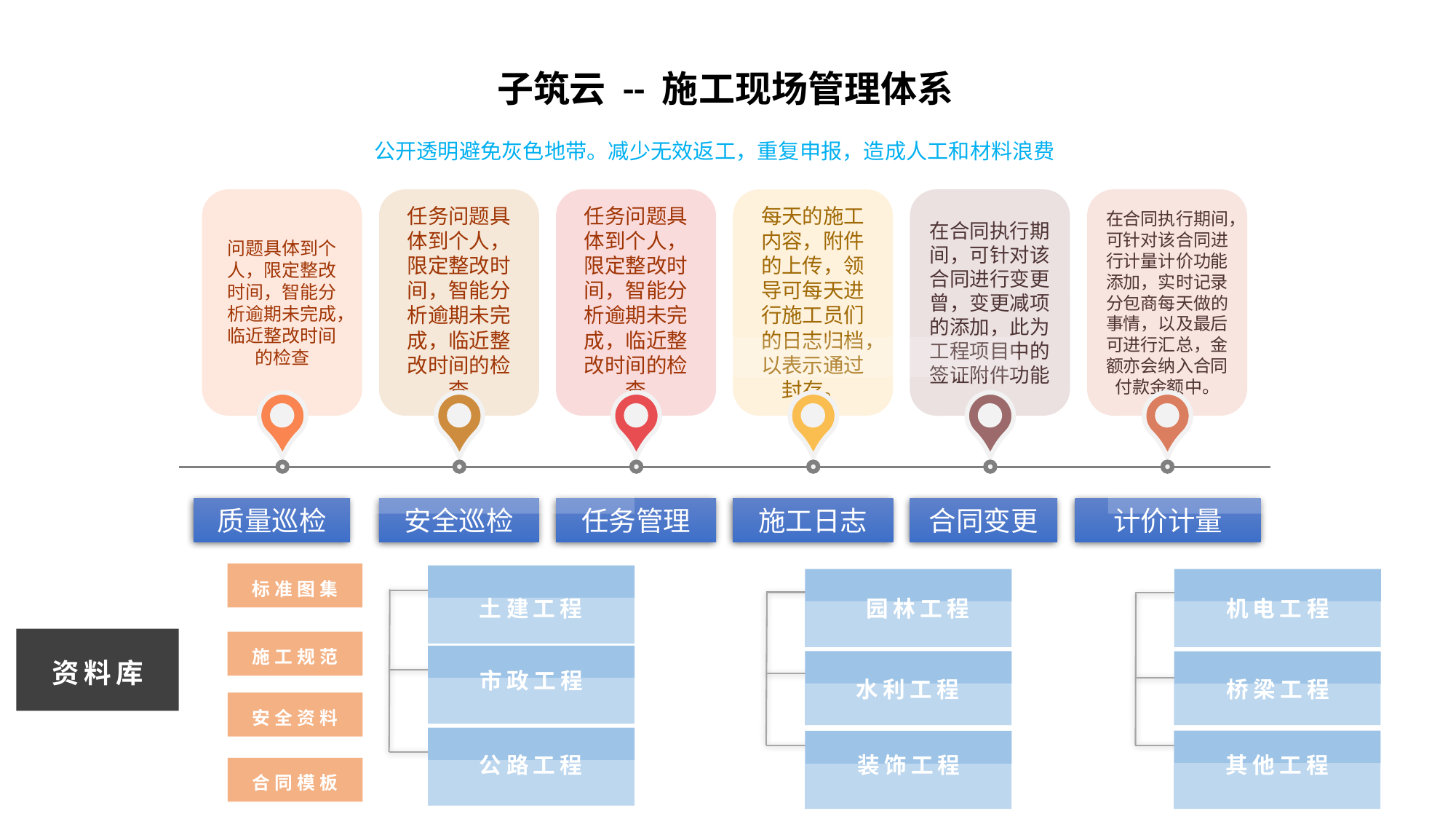

子筑云 -- 施工现场管理体系
公开透明避免灰色地带。减少无效返工，重复申报，造成人工和材料浪费
问题具体到个人，限定整改时间，智能分析逾期未完成，临近整改时间的检查

质量巡检
任务问题具体到个人，限定整改时间，智能分析逾期未完成，临近整改时间的检查

安全巡检
任务问题具体到个人，限定整改时间，智能分析逾期未完成，临近整改时间的检查

任务管理
每天的施工内容，附件的上传，领导可每天进行施工员们的日志归档，以表示通过封存。

施工日志
在合同执行期间，可针对该合同进行变更曾，变更减项的添加，此为工程项目中的签证附件功能

合同变更
在合同执行期间，可针对该合同进行计量计价功能添加，实时记录分包商每天做的事情，以及最后可进行汇总，金额亦会纳入合同付款金额中。

计价计量

标准图集
机电工程
园林工程
土建工程

施工规范

资料库

市政工程
水利工程
桥梁工程

安全资料

装饰工程
其他工程
公路工程

合同模板